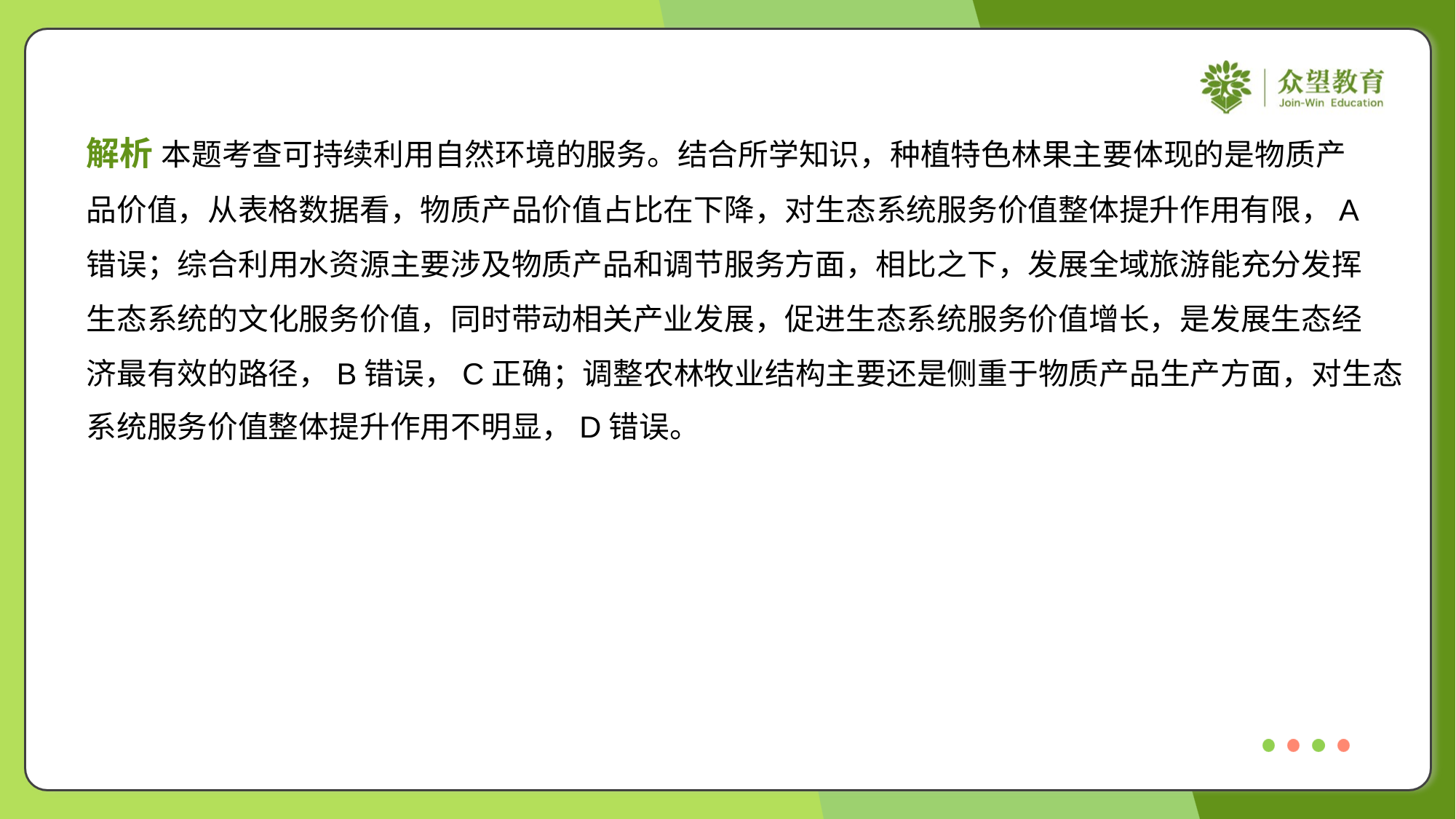

解析 本题考查可持续利用自然环境的服务。结合所学知识，种植特色林果主要体现的是物质产
品价值，从表格数据看，物质产品价值占比在下降，对生态系统服务价值整体提升作用有限，A
错误；综合利用水资源主要涉及物质产品和调节服务方面，相比之下，发展全域旅游能充分发挥
生态系统的文化服务价值，同时带动相关产业发展，促进生态系统服务价值增长，是发展生态经
济最有效的路径，B错误，C正确；调整农林牧业结构主要还是侧重于物质产品生产方面，对生态
系统服务价值整体提升作用不明显，D错误。